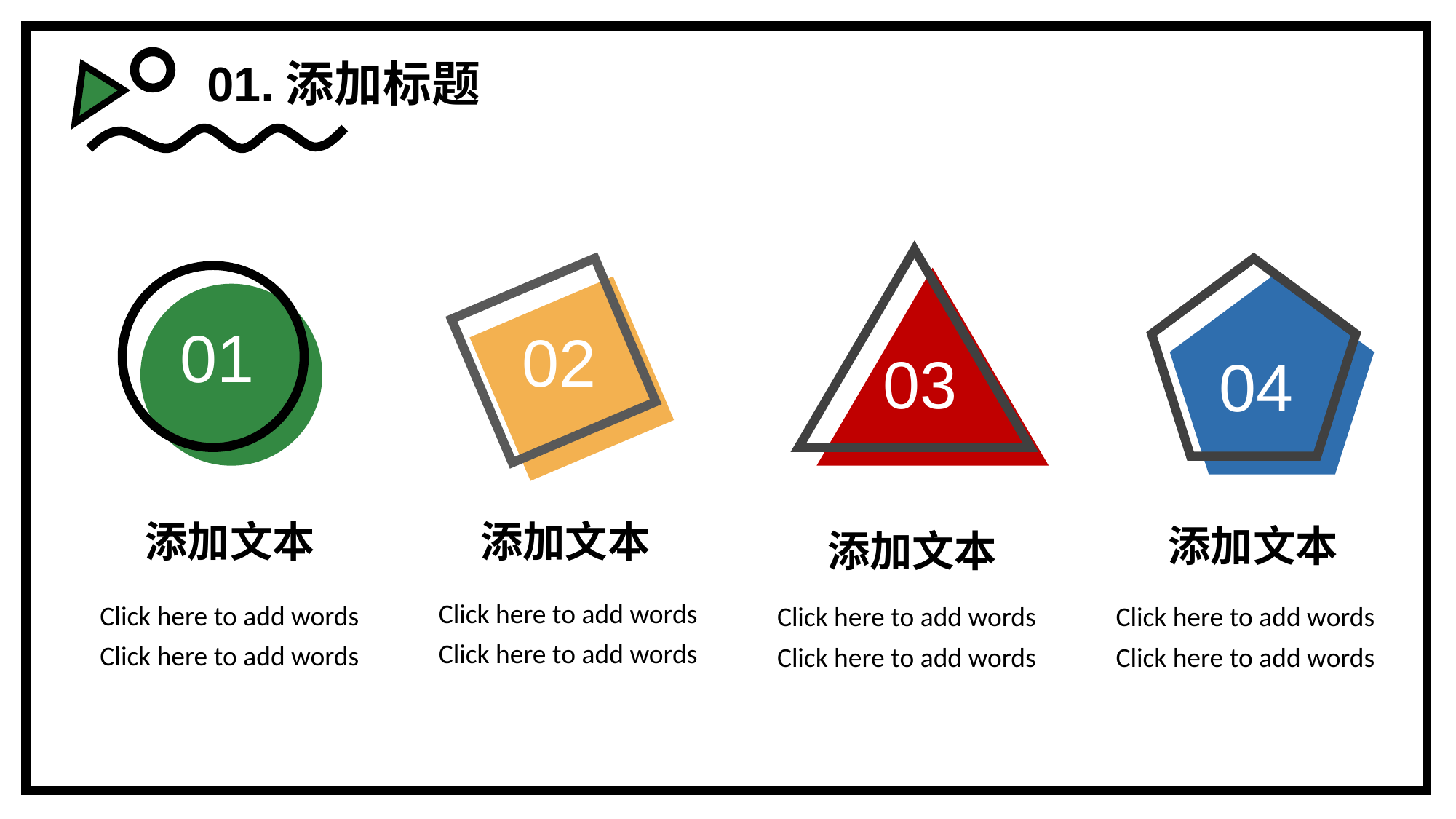

01.添加标题

01
02
03
04
添加文本
添加文本
添加文本
添加文本
Click here to add words
Click here to add words
Click here to add words
Click here to add words
Click here to add words
Click here to add words
Click here to add words
Click here to add words